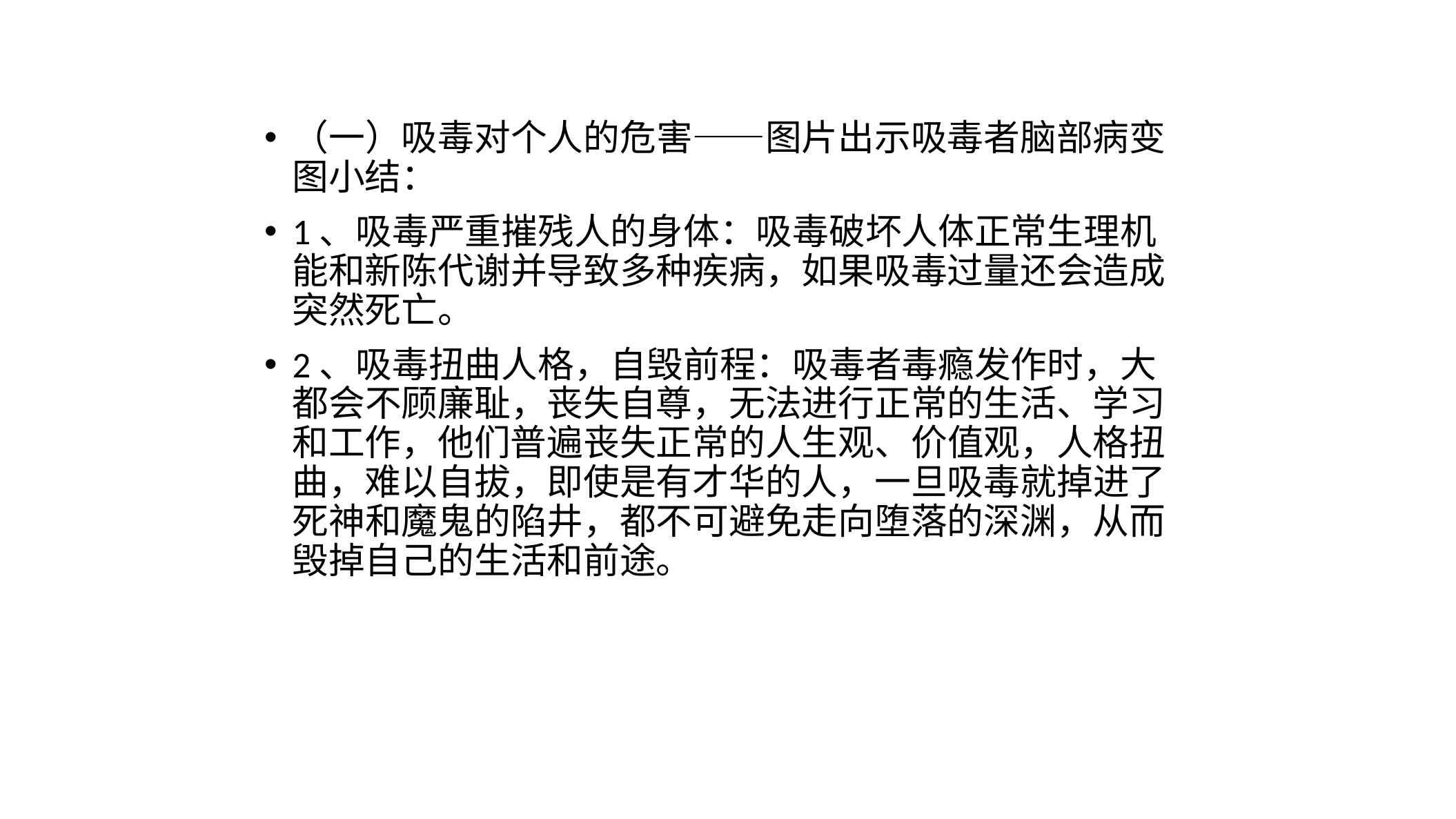

（一）吸毒对个人的危害——图片出示吸毒者脑部病变图小结：
1、吸毒严重摧残人的身体：吸毒破坏人体正常生理机能和新陈代谢并导致多种疾病，如果吸毒过量还会造成突然死亡。
2、吸毒扭曲人格，自毁前程：吸毒者毒瘾发作时，大都会不顾廉耻，丧失自尊，无法进行正常的生活、学习和工作，他们普遍丧失正常的人生观、价值观，人格扭曲，难以自拔，即使是有才华的人，一旦吸毒就掉进了死神和魔鬼的陷井，都不可避免走向堕落的深渊，从而毁掉自己的生活和前途。